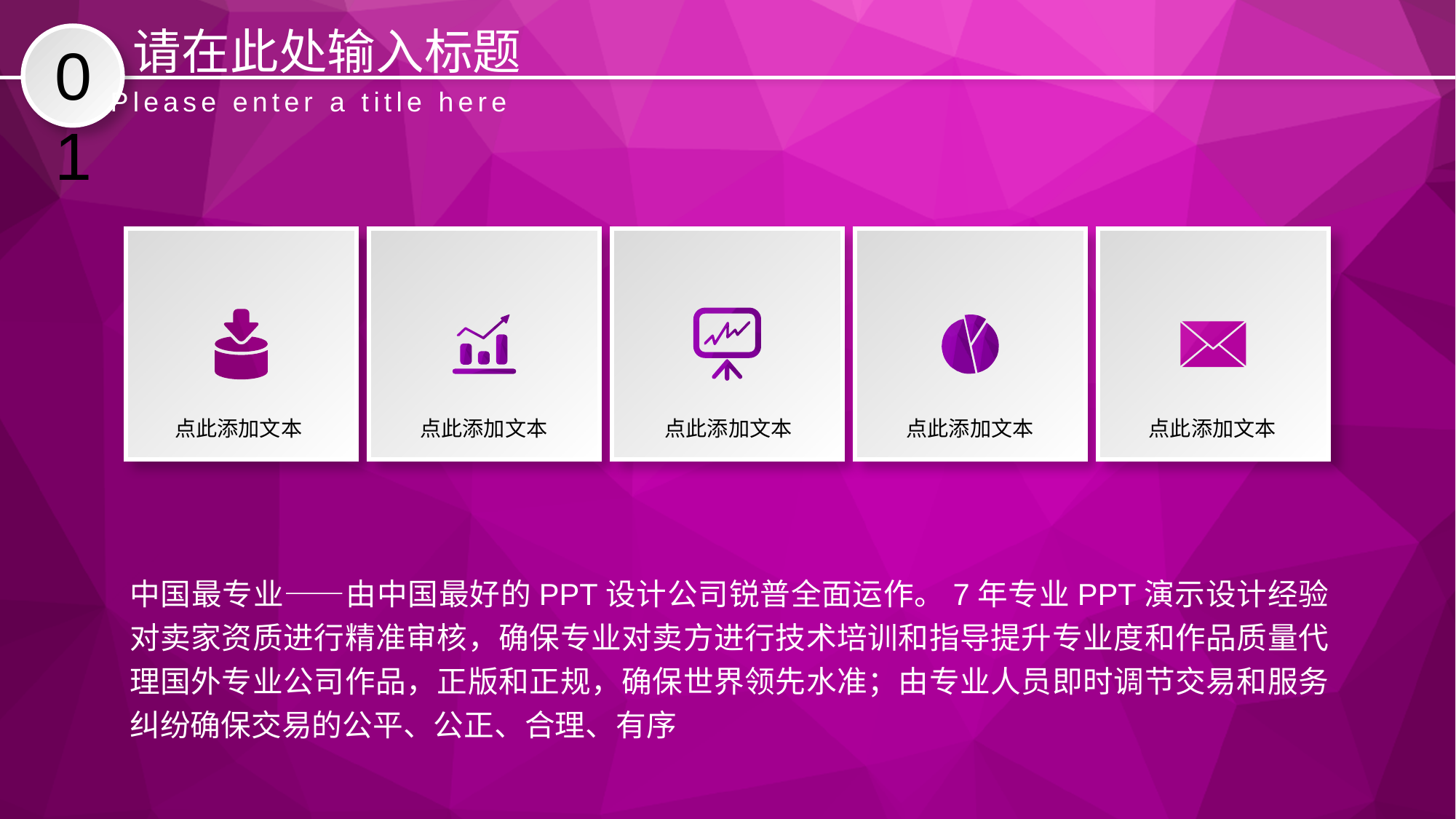

请在此处输入标题

01
Please enter a title here

点此添加文本

点此添加文本

点此添加文本

点此添加文本

点此添加文本

中国最专业——由中国最好的PPT设计公司锐普全面运作。7年专业PPT演示设计经验对卖家资质进行精准审核，确保专业对卖方进行技术培训和指导提升专业度和作品质量代理国外专业公司作品，正版和正规，确保世界领先水准；由专业人员即时调节交易和服务纠纷确保交易的公平、公正、合理、有序